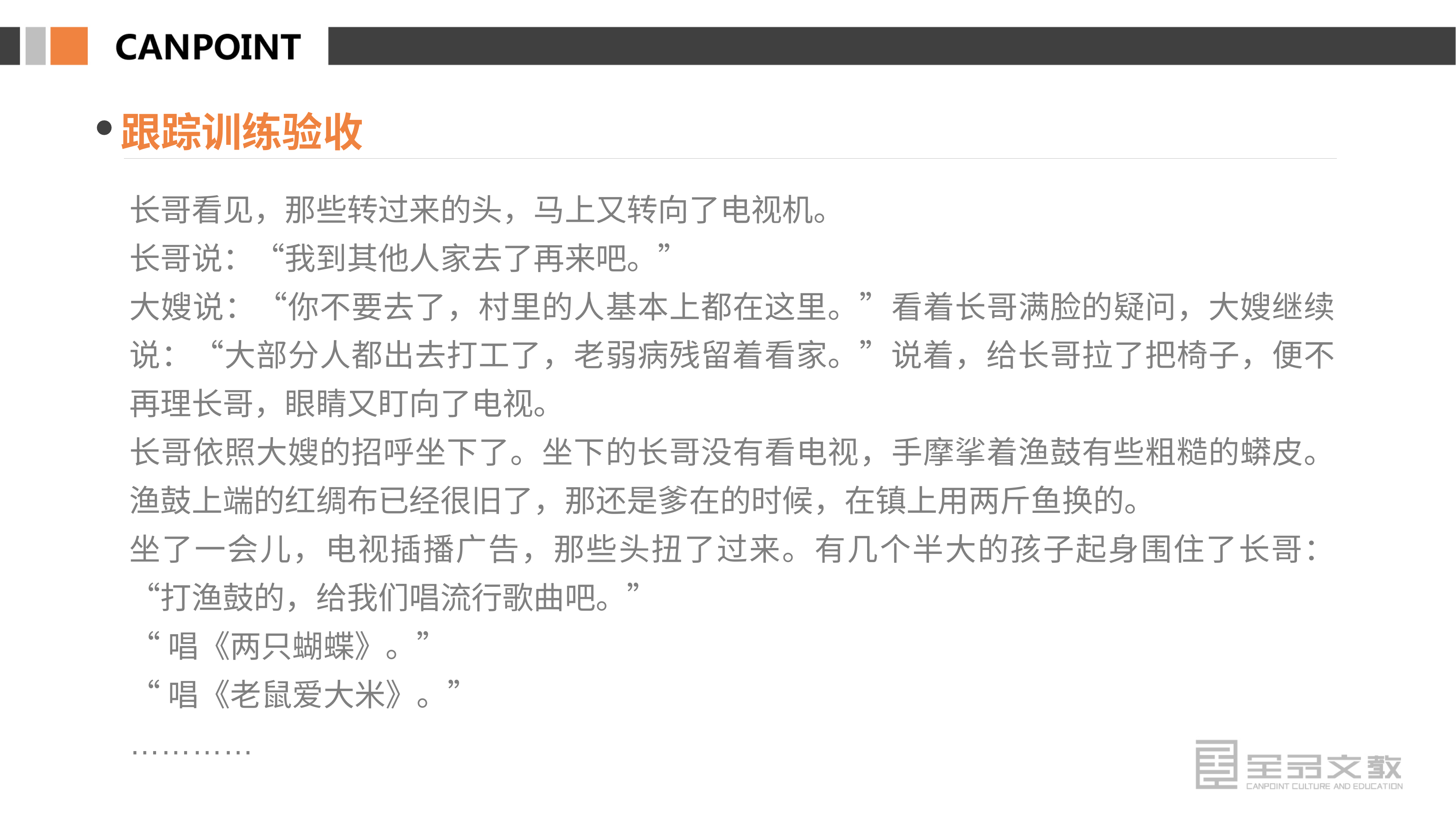

跟踪训练验收

长哥看见，那些转过来的头，马上又转向了电视机。
长哥说：“我到其他人家去了再来吧。”
大嫂说：“你不要去了，村里的人基本上都在这里。”看着长哥满脸的疑问，大嫂继续说：“大部分人都出去打工了，老弱病残留着看家。”说着，给长哥拉了把椅子，便不再理长哥，眼睛又盯向了电视。
长哥依照大嫂的招呼坐下了。坐下的长哥没有看电视，手摩挲着渔鼓有些粗糙的蟒皮。渔鼓上端的红绸布已经很旧了，那还是爹在的时候，在镇上用两斤鱼换的。
坐了一会儿，电视插播广告，那些头扭了过来。有几个半大的孩子起身围住了长哥：“打渔鼓的，给我们唱流行歌曲吧。”
“唱《两只蝴蝶》。”
“唱《老鼠爱大米》。”
…………